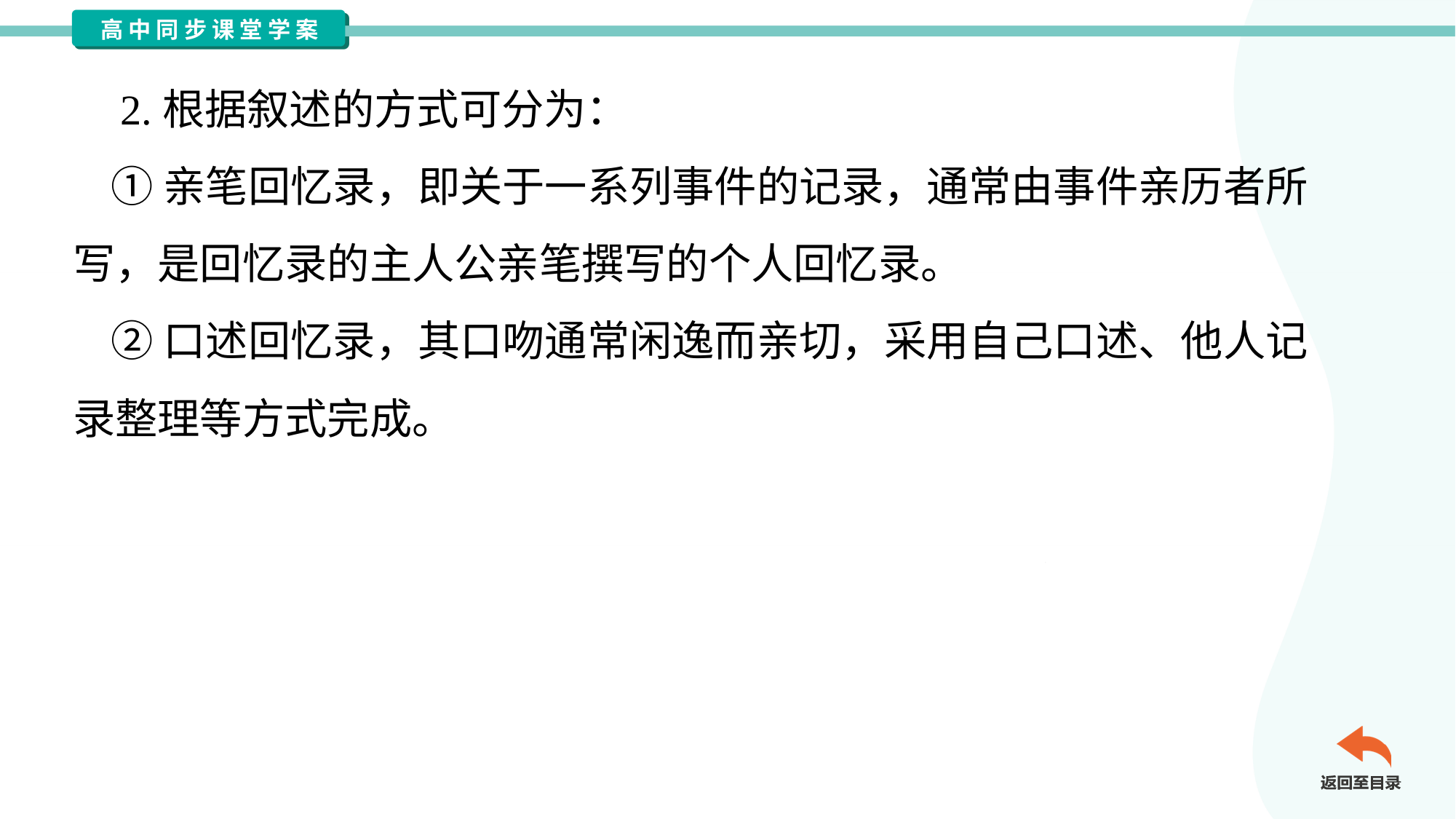

2.根据叙述的方式可分为：
    ①亲笔回忆录，即关于一系列事件的记录，通常由事件亲历者所
写，是回忆录的主人公亲笔撰写的个人回忆录。
    ②口述回忆录，其口吻通常闲逸而亲切，采用自己口述、他人记
录整理等方式完成。